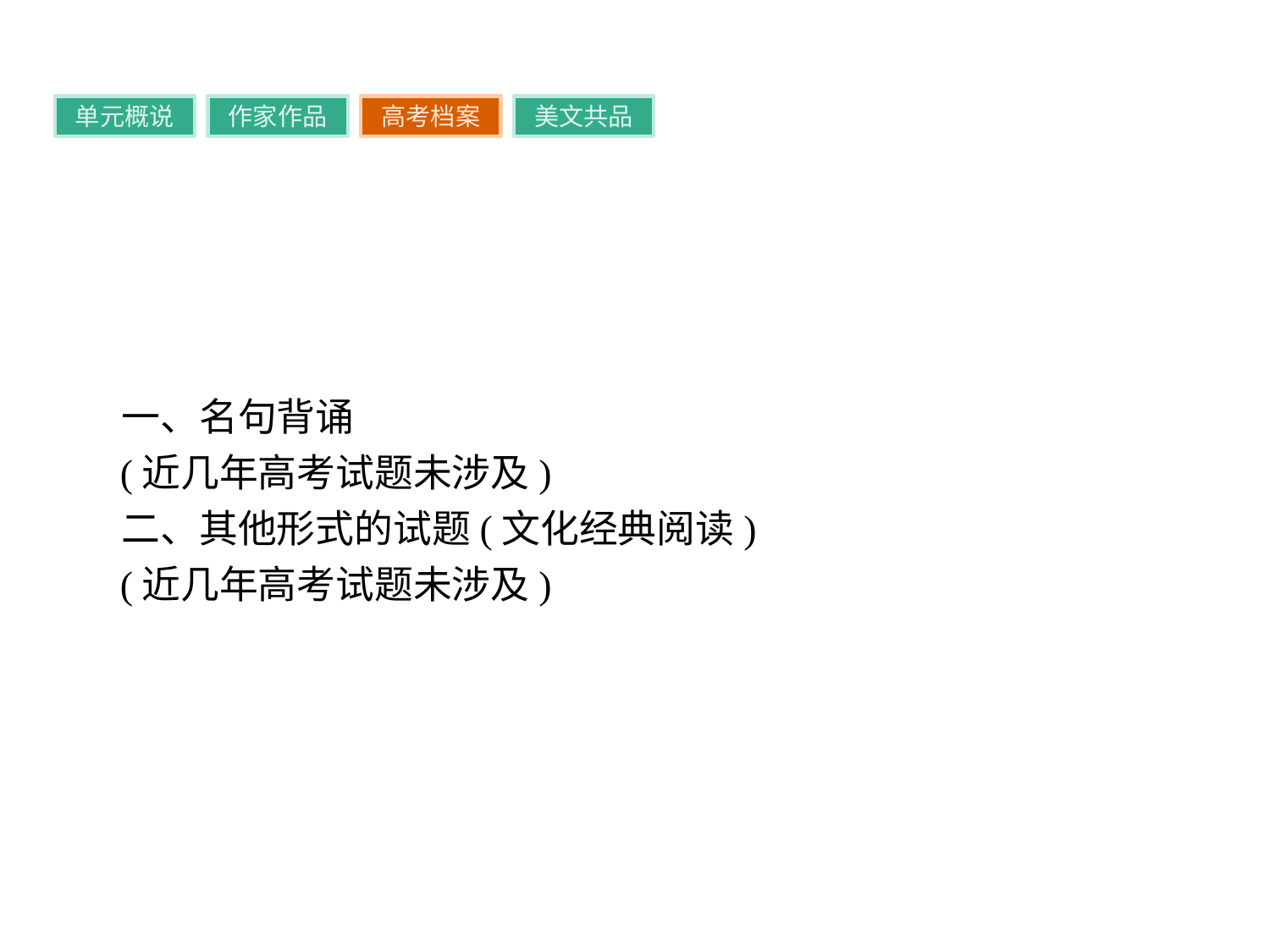

单元概说
作家作品
高考档案
美文共品
一、名句背诵
(近几年高考试题未涉及)
二、其他形式的试题(文化经典阅读)
(近几年高考试题未涉及)